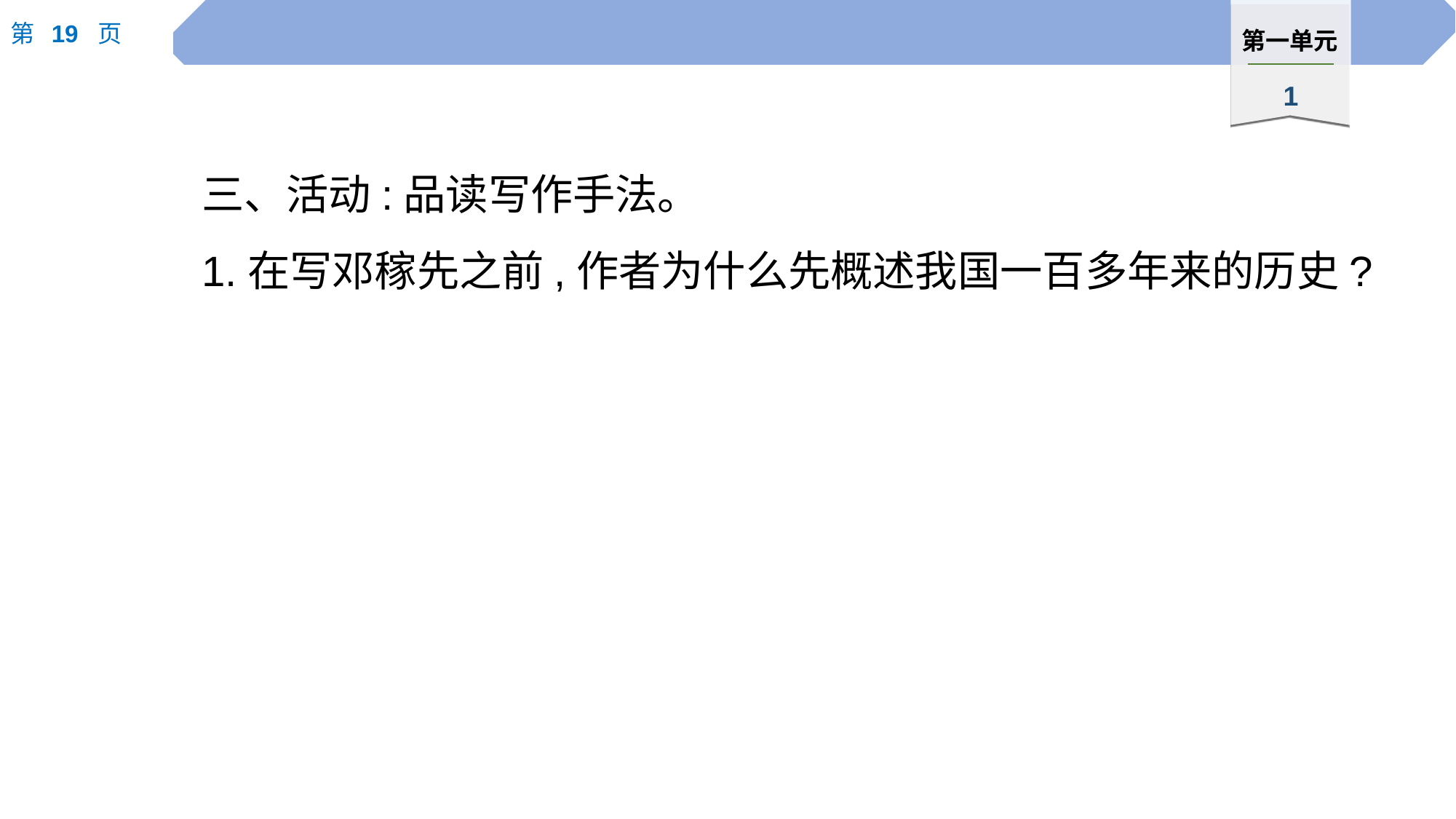

三、活动:品读写作手法。
1.在写邓稼先之前,作者为什么先概述我国一百多年来的历史?